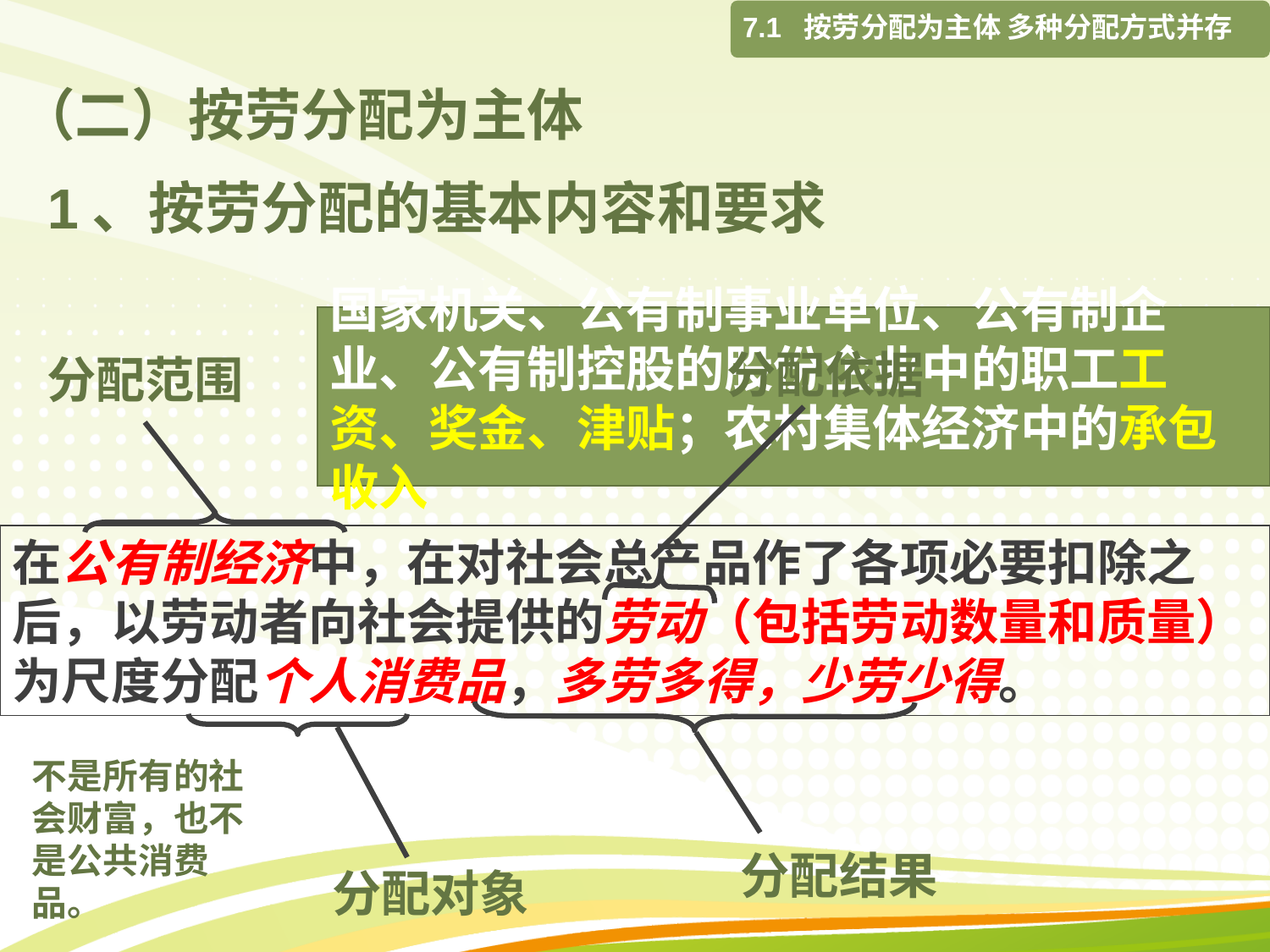

7.1  按劳分配为主体 多种分配方式并存
# （二）按劳分配为主体
1、按劳分配的基本内容和要求
国家机关、公有制事业单位、公有制企业、公有制控股的股份企业中的职工工资、奖金、津贴；农村集体经济中的承包收入
分配依据
分配范围

在公有制经济中，在对社会总产品作了各项必要扣除之后，以劳动者向社会提供的劳动（包括劳动数量和质量）为尺度分配个人消费品，多劳多得，少劳少得。

不是所有的社会财富，也不是公共消费品。
分配结果
分配对象